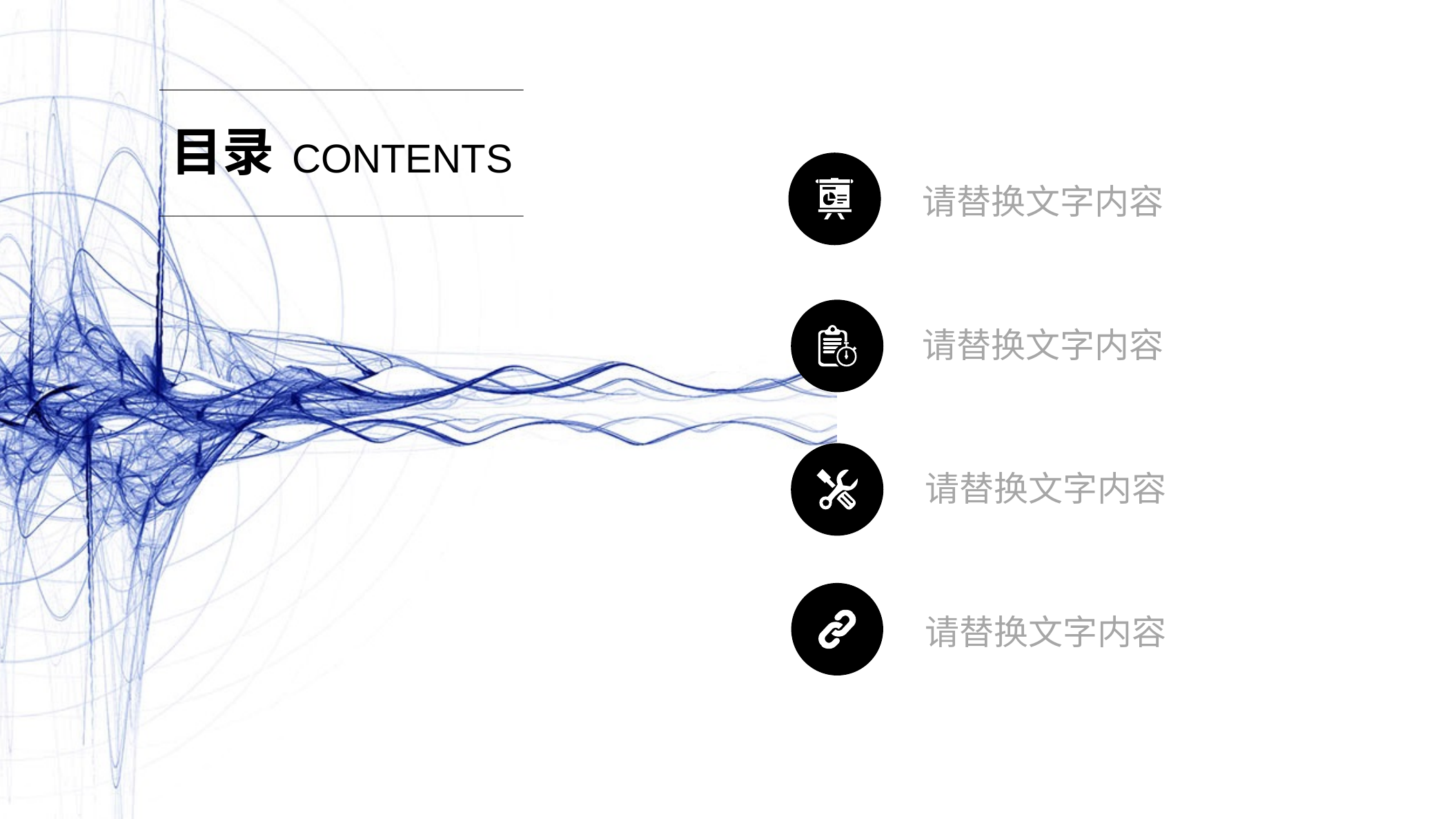

目录
CONTENTS
01

请替换文字内容

02

请替换文字内容
03

请替换文字内容
04

请替换文字内容